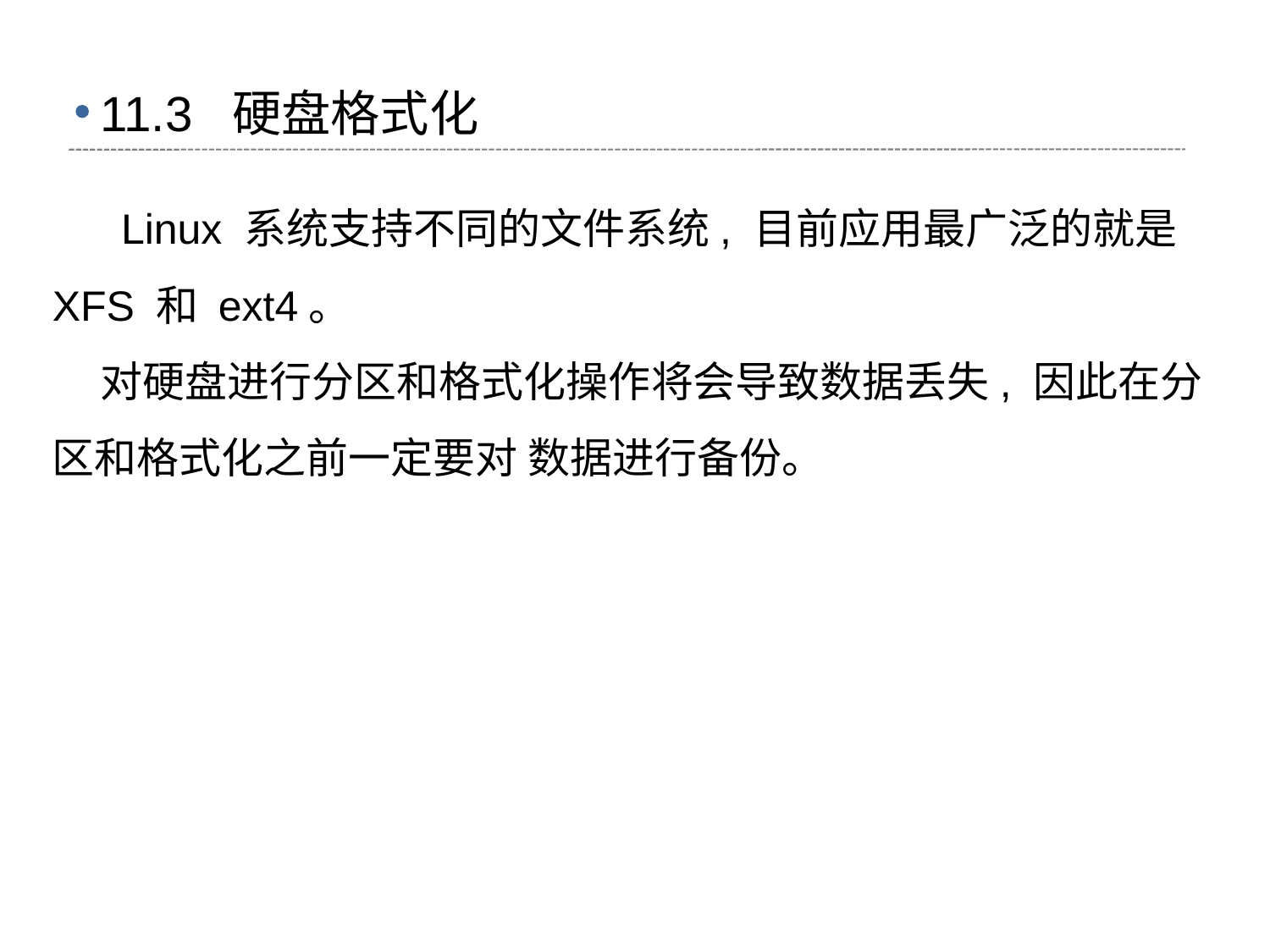

# 11.3  硬盘格式化
     Linux 系统支持不同的文件系统, 目前应用最广泛的就是 XFS 和 ext4。
    对硬盘进行分区和格式化操作将会导致数据丢失, 因此在分区和格式化之前一定要对 数据进行备份。